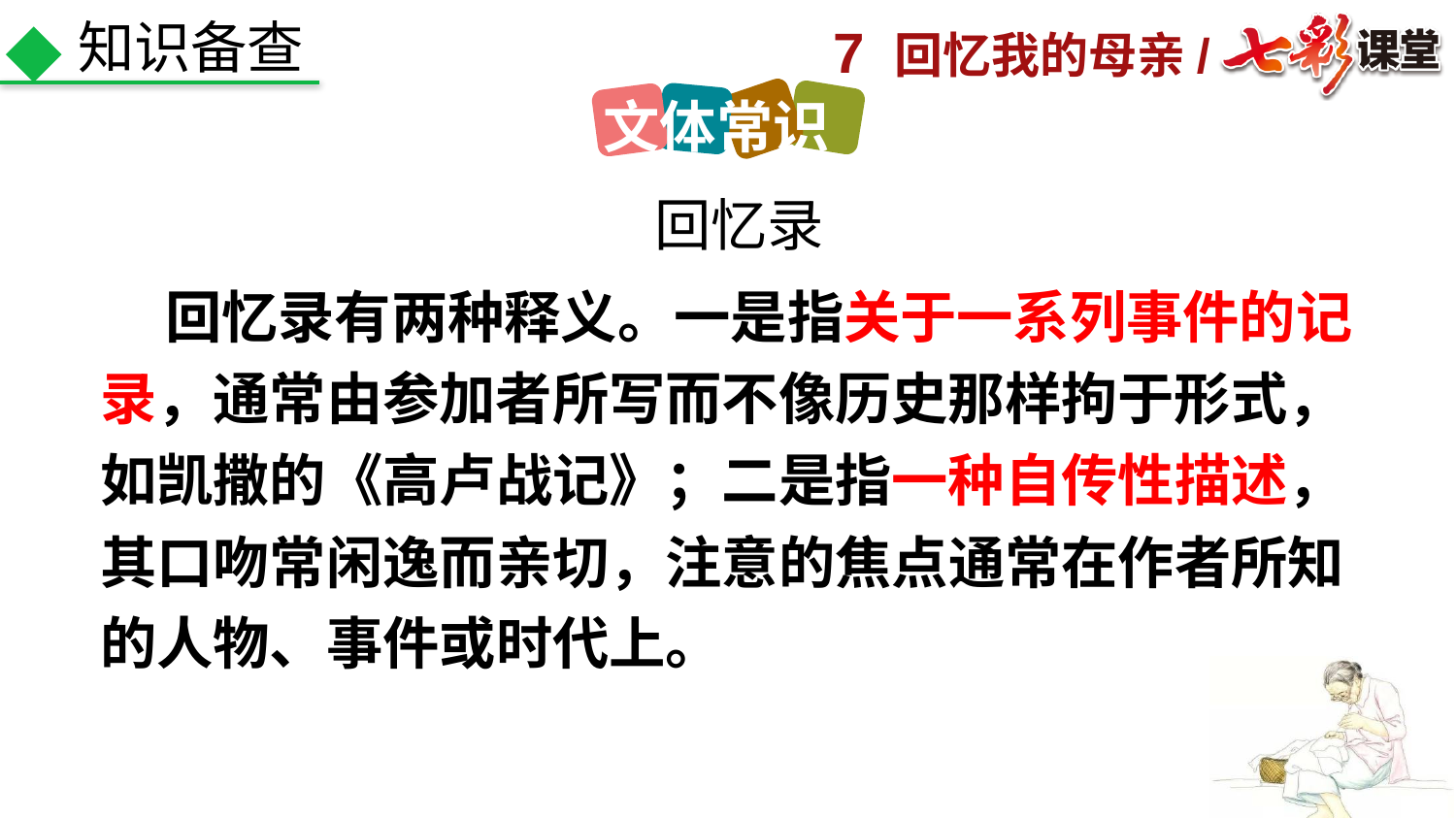

知识备查

背景资料
文体常识

回忆录
    回忆录有两种释义。一是指关于一系列事件的记录，通常由参加者所写而不像历史那样拘于形式，如凯撒的《高卢战记》；二是指一种自传性描述，其口吻常闲逸而亲切，注意的焦点通常在作者所知的人物、事件或时代上。